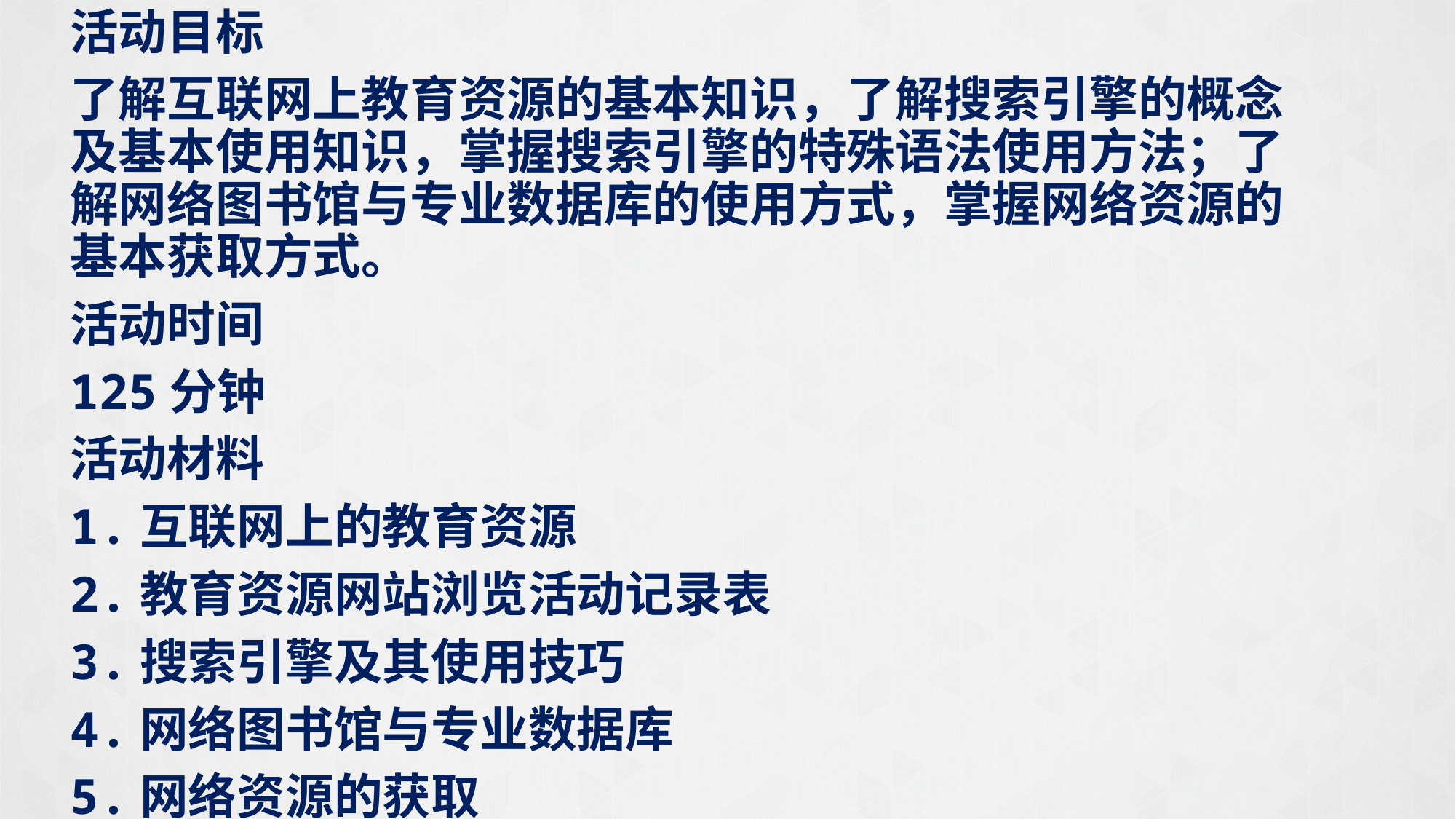

活动目标
了解互联网上教育资源的基本知识，了解搜索引擎的概念及基本使用知识，掌握搜索引擎的特殊语法使用方法；了解网络图书馆与专业数据库的使用方式，掌握网络资源的基本获取方式。
活动时间
125分钟
活动材料
1.互联网上的教育资源
2.教育资源网站浏览活动记录表
3.搜索引擎及其使用技巧
4.网络图书馆与专业数据库
5.网络资源的获取